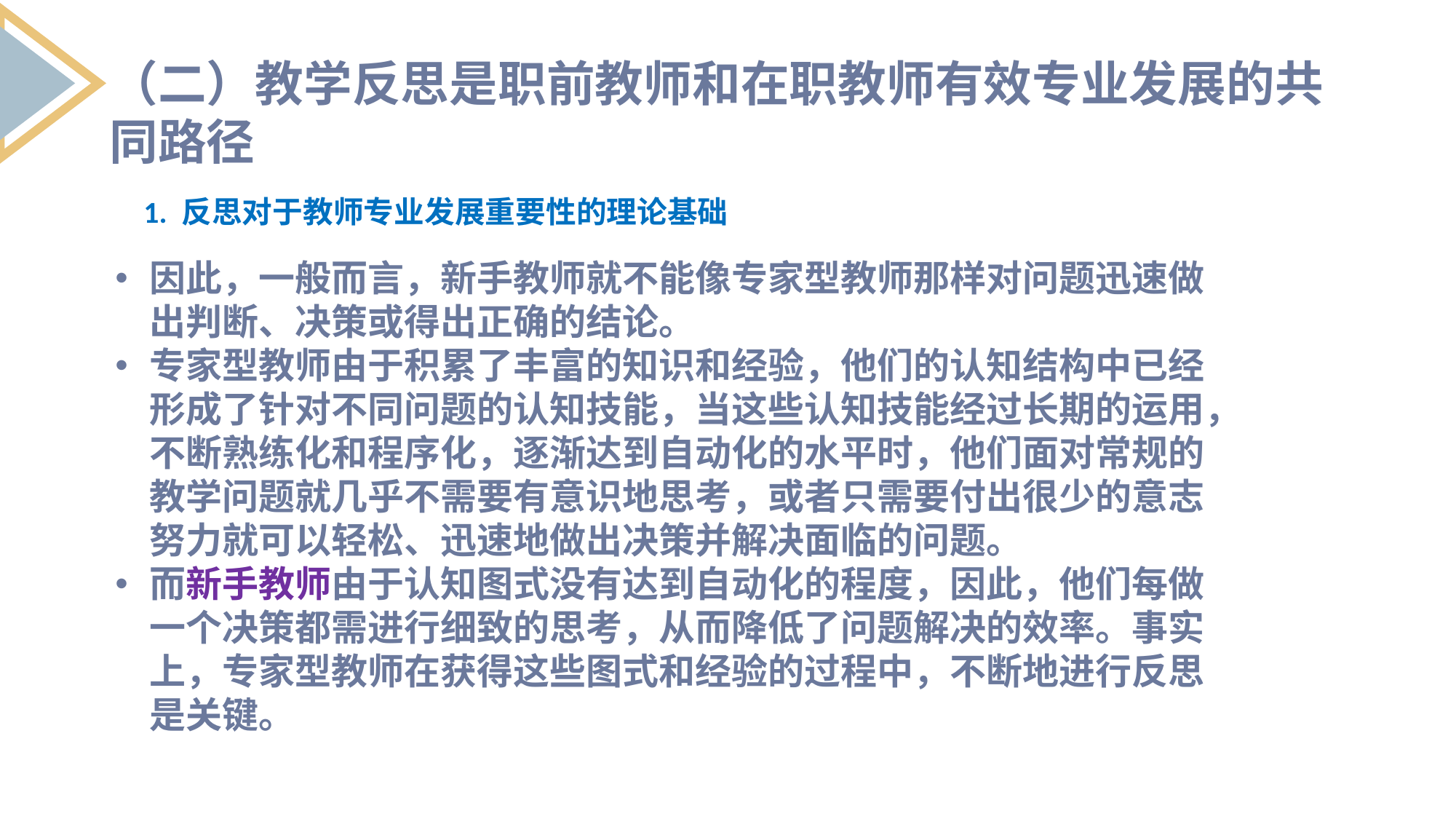

（二）教学反思是职前教师和在职教师有效专业发展的共同路径
1. 反思对于教师专业发展重要性的理论基础
因此，一般而言，新手教师就不能像专家型教师那样对问题迅速做出判断、决策或得出正确的结论。
专家型教师由于积累了丰富的知识和经验，他们的认知结构中已经形成了针对不同问题的认知技能，当这些认知技能经过长期的运用，不断熟练化和程序化，逐渐达到自动化的水平时，他们面对常规的教学问题就几乎不需要有意识地思考，或者只需要付出很少的意志努力就可以轻松、迅速地做出决策并解决面临的问题。
而新手教师由于认知图式没有达到自动化的程度，因此，他们每做一个决策都需进行细致的思考，从而降低了问题解决的效率。事实上，专家型教师在获得这些图式和经验的过程中，不断地进行反思是关键。